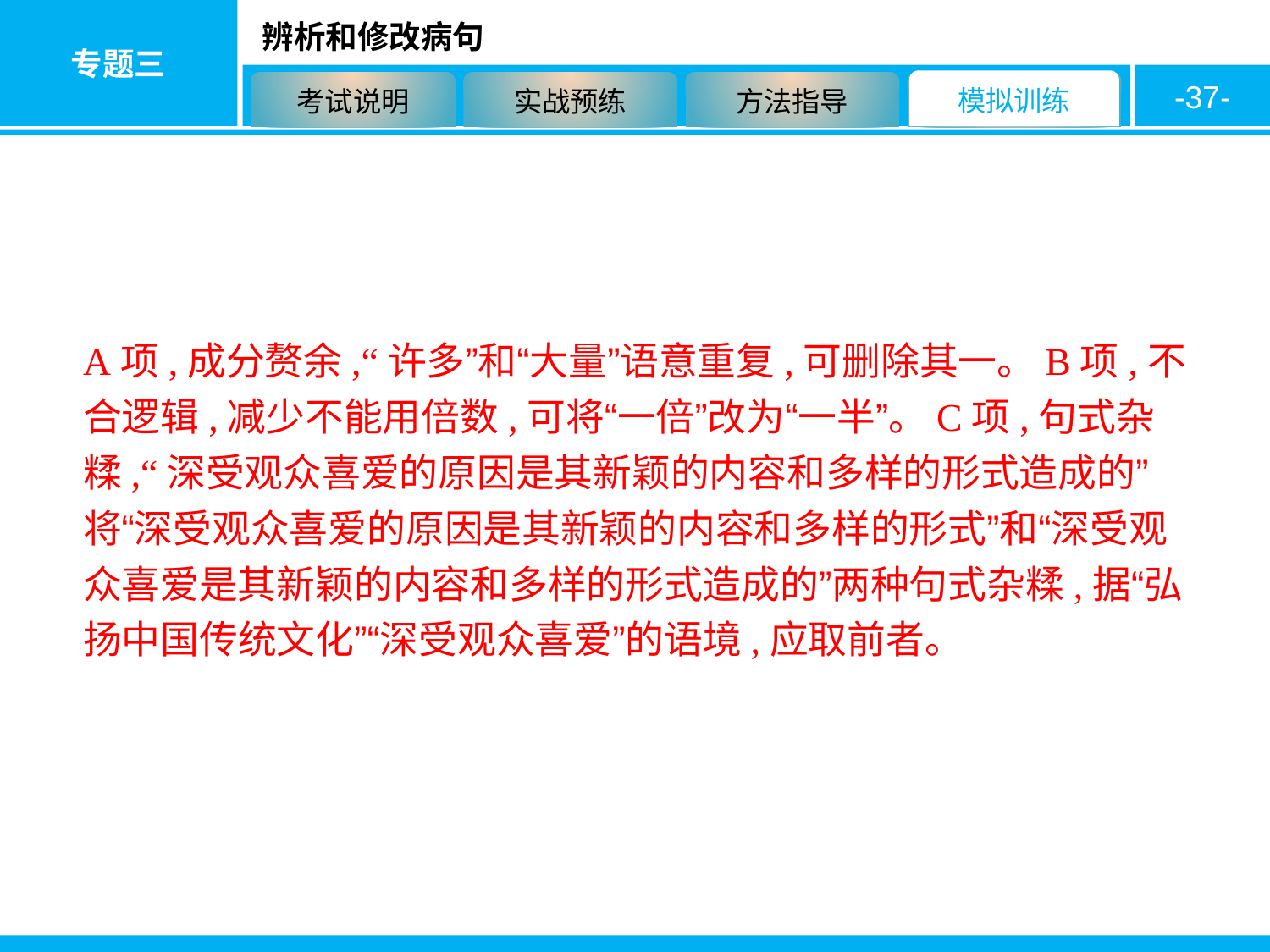

-37-
A项,成分赘余,“许多”和“大量”语意重复,可删除其一。B项,不合逻辑,减少不能用倍数,可将“一倍”改为“一半”。C项,句式杂糅,“深受观众喜爱的原因是其新颖的内容和多样的形式造成的”将“深受观众喜爱的原因是其新颖的内容和多样的形式”和“深受观众喜爱是其新颖的内容和多样的形式造成的”两种句式杂糅,据“弘扬中国传统文化”“深受观众喜爱”的语境,应取前者。